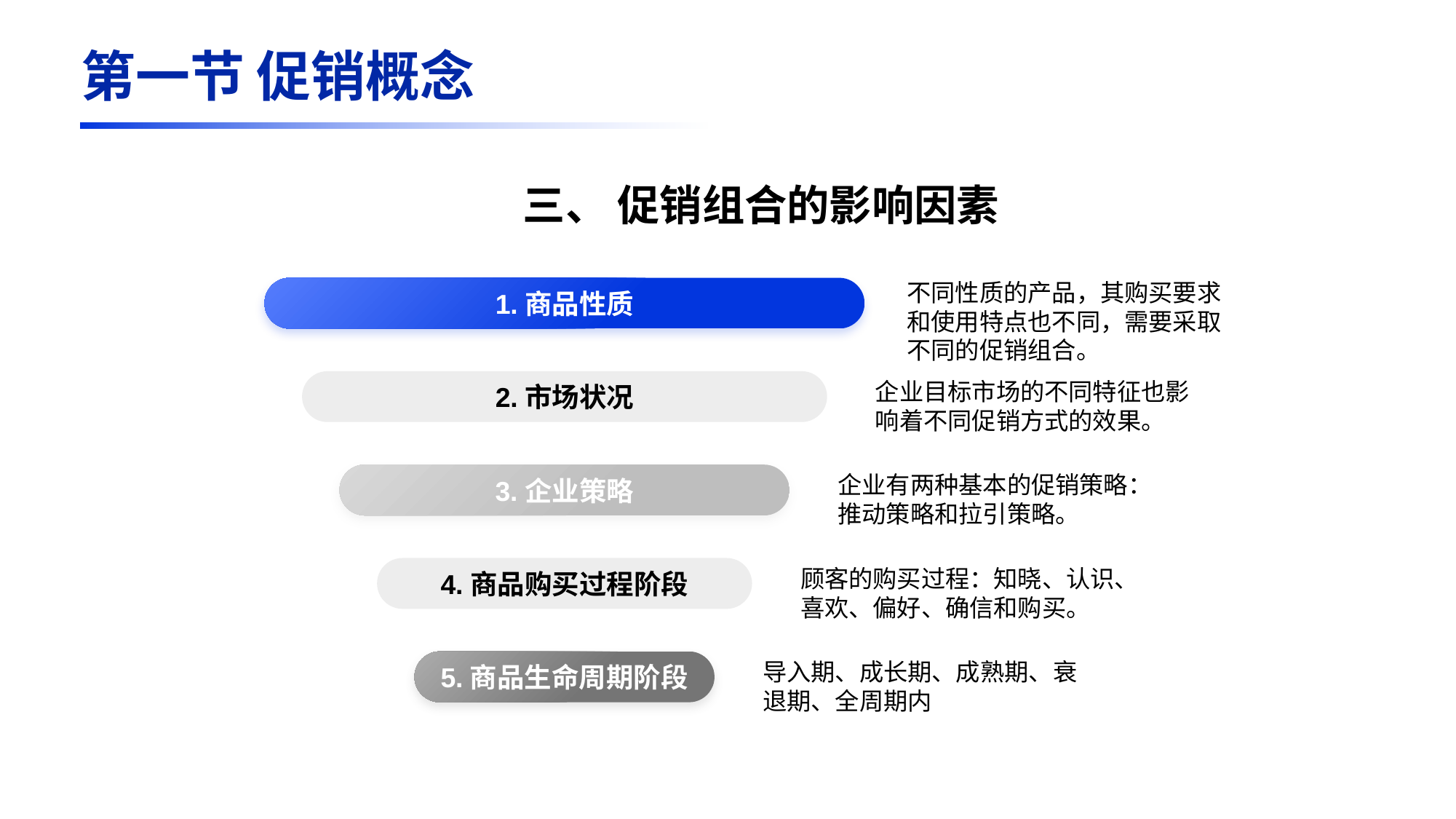

第一节 促销概念
三、 促销组合的影响因素
1.商品性质
2.市场状况
3.企业策略
4.商品购买过程阶段
5.商品生命周期阶段
不同性质的产品，其购买要求和使用特点也不同，需要采取不同的促销组合。
企业目标市场的不同特征也影响着不同促销方式的效果。
企业有两种基本的促销策略：推动策略和拉引策略。
顾客的购买过程：知晓、认识、喜欢、偏好、确信和购买。
导入期、成长期、成熟期、衰退期、全周期内